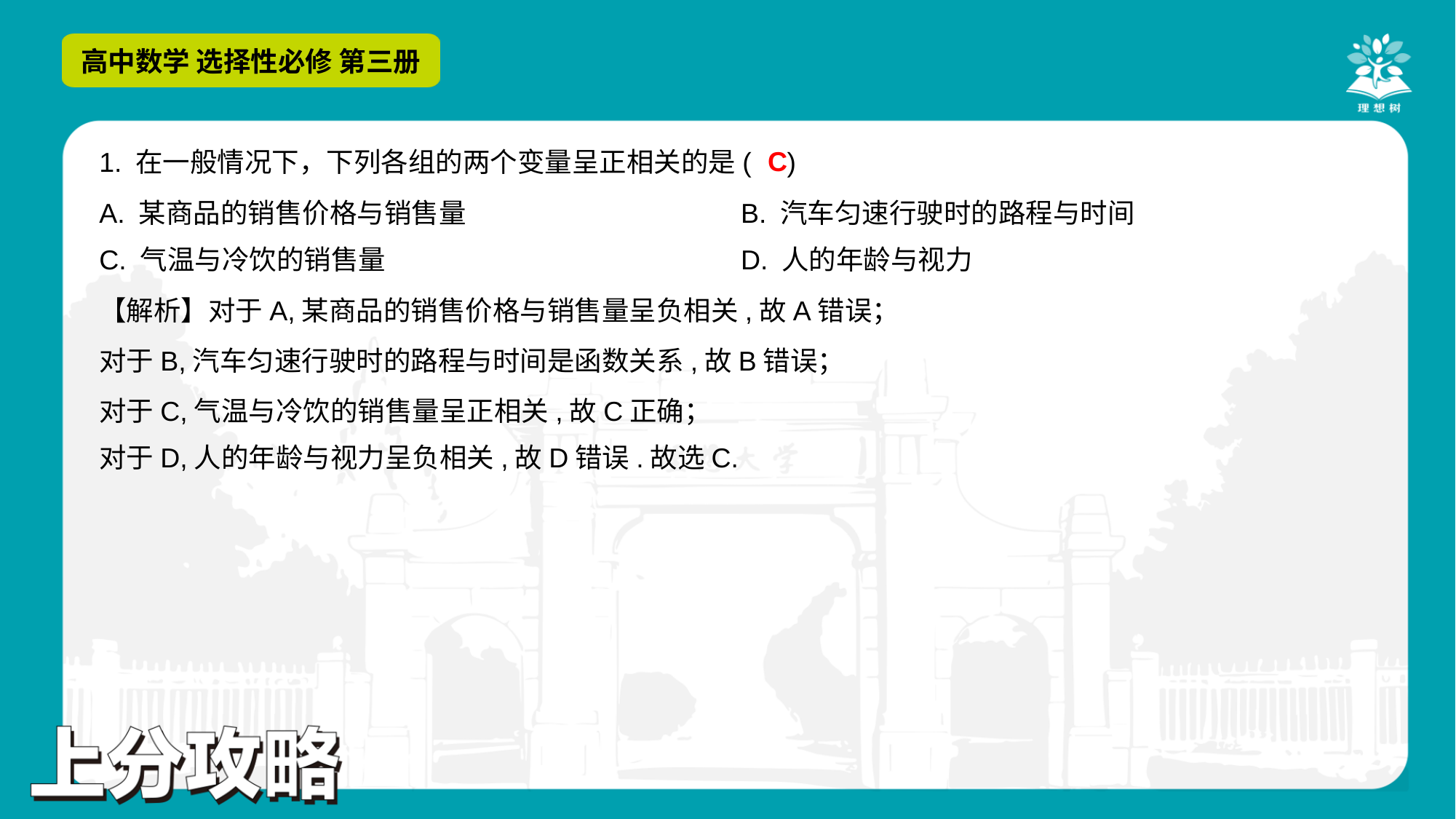

C
1. 在一般情况下，下列各组的两个变量呈正相关的是(     )
A. 某商品的销售价格与销售量	B. 汽车匀速行驶时的路程与时间
C. 气温与冷饮的销售量	D. 人的年龄与视力
【解析】对于A,某商品的销售价格与销售量呈负相关,故A错误；
对于B,汽车匀速行驶时的路程与时间是函数关系,故B错误；
对于C,气温与冷饮的销售量呈正相关,故C正确；
对于D,人的年龄与视力呈负相关,故D错误.故选C.